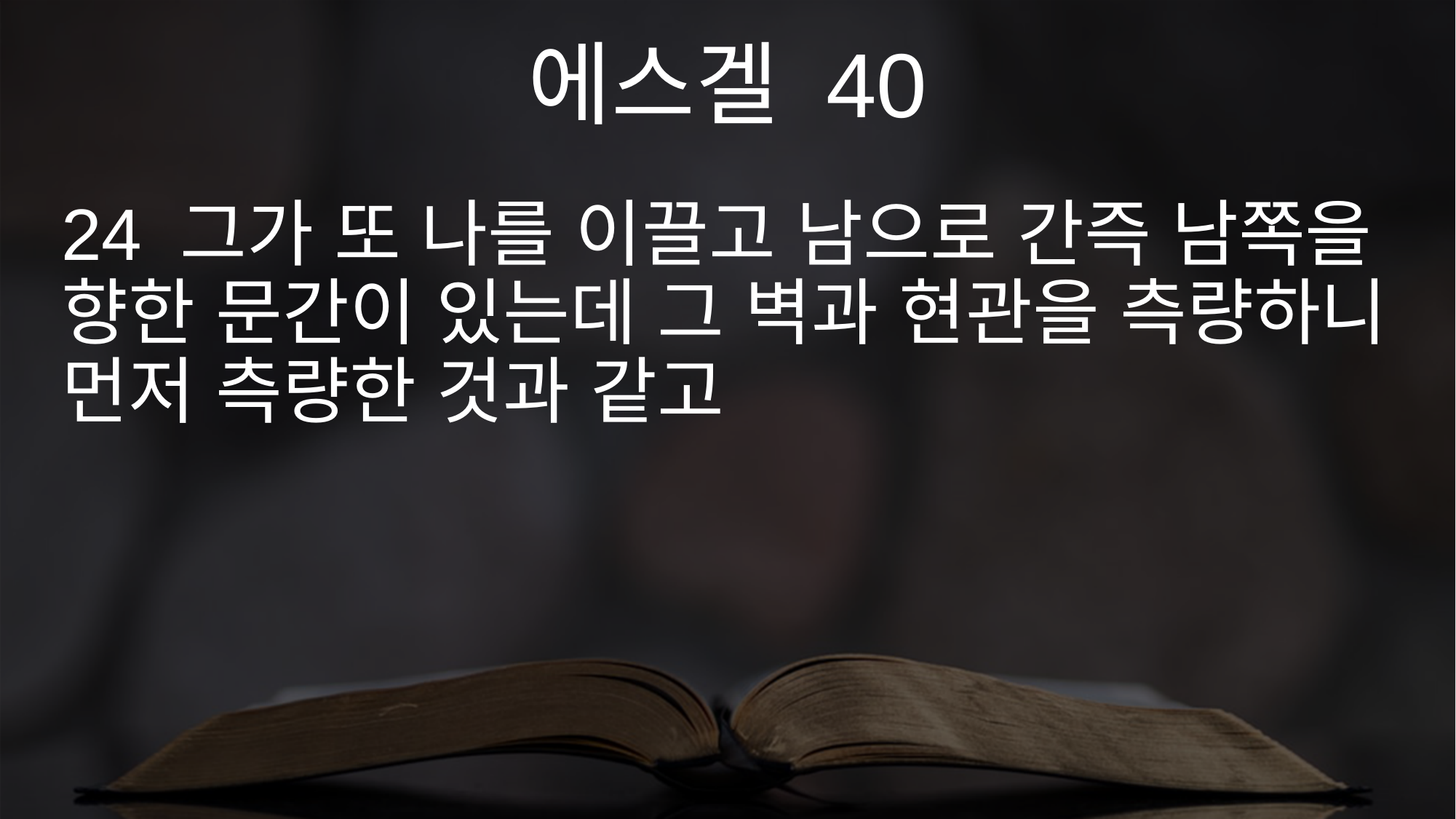

에스겔 40
24 그가 또 나를 이끌고 남으로 간즉 남쪽을 향한 문간이 있는데 그 벽과 현관을 측량하니 먼저 측량한 것과 같고